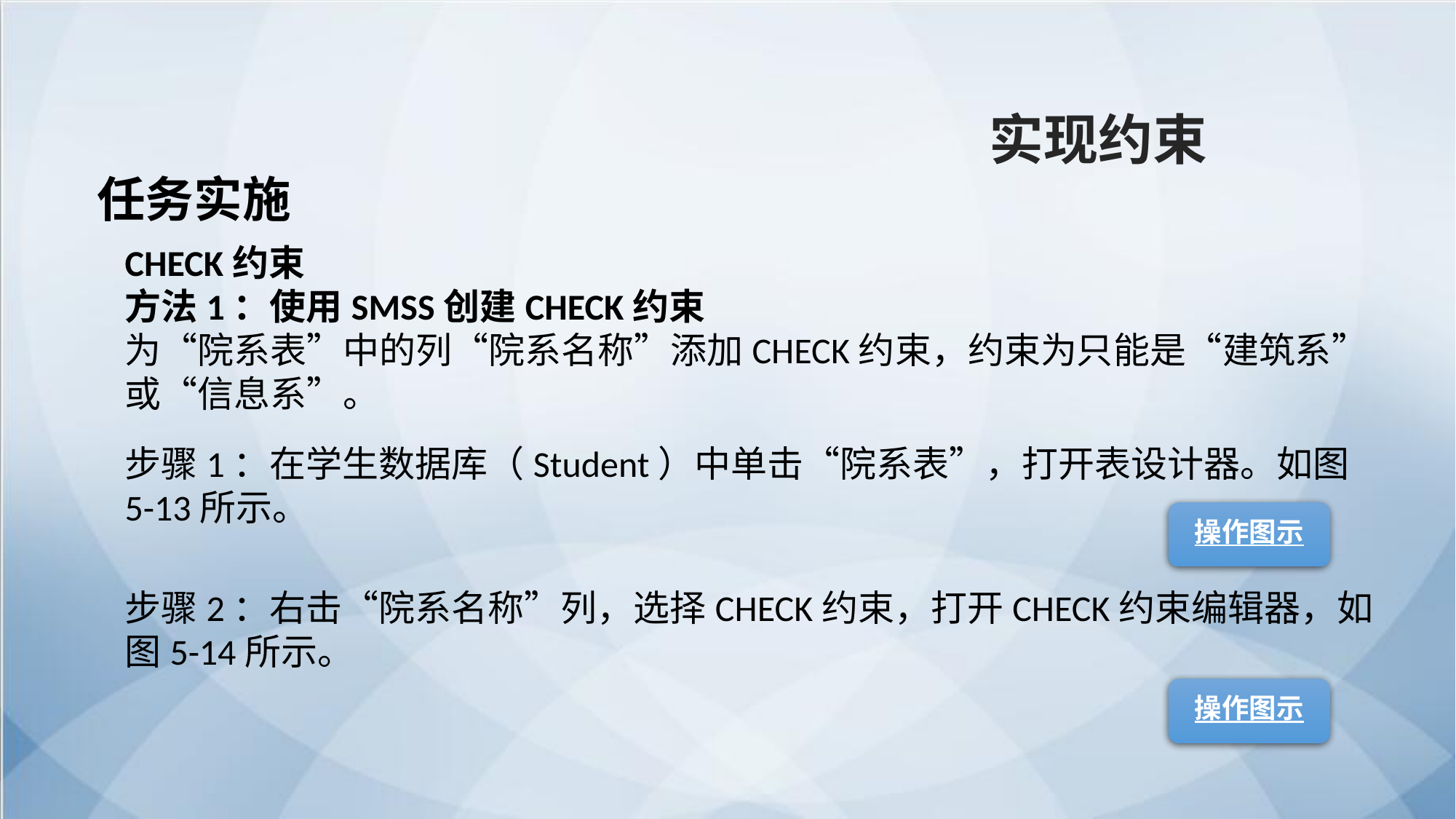

实现约束
任务实施
CHECK约束
方法1：使用SMSS创建CHECK约束
为“院系表”中的列“院系名称”添加CHECK约束，约束为只能是“建筑系”或“信息系”。
步骤1：在学生数据库（Student）中单击“院系表”，打开表设计器。如图5-13所示。
操作图示
步骤2：右击“院系名称”列，选择CHECK约束，打开CHECK约束编辑器，如图5-14所示。
操作图示